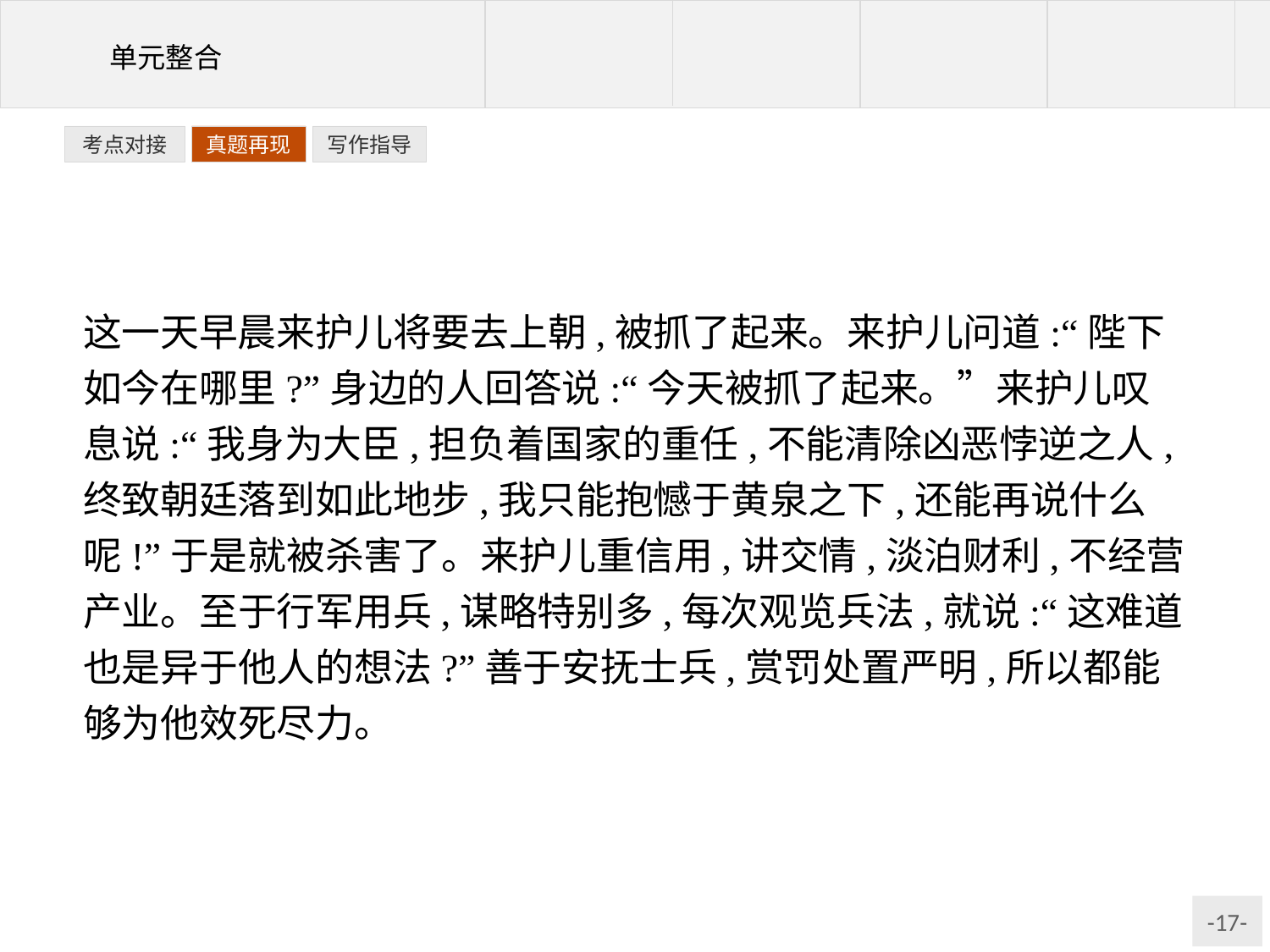

写作指导
考点对接
真题再现
这一天早晨来护儿将要去上朝,被抓了起来。来护儿问道:“陛下如今在哪里?”身边的人回答说:“今天被抓了起来。”来护儿叹息说:“我身为大臣,担负着国家的重任,不能清除凶恶悖逆之人,终致朝廷落到如此地步,我只能抱憾于黄泉之下,还能再说什么呢!”于是就被杀害了。来护儿重信用,讲交情,淡泊财利,不经营产业。至于行军用兵,谋略特别多,每次观览兵法,就说:“这难道也是异于他人的想法?”善于安抚士兵,赏罚处置严明,所以都能够为他效死尽力。